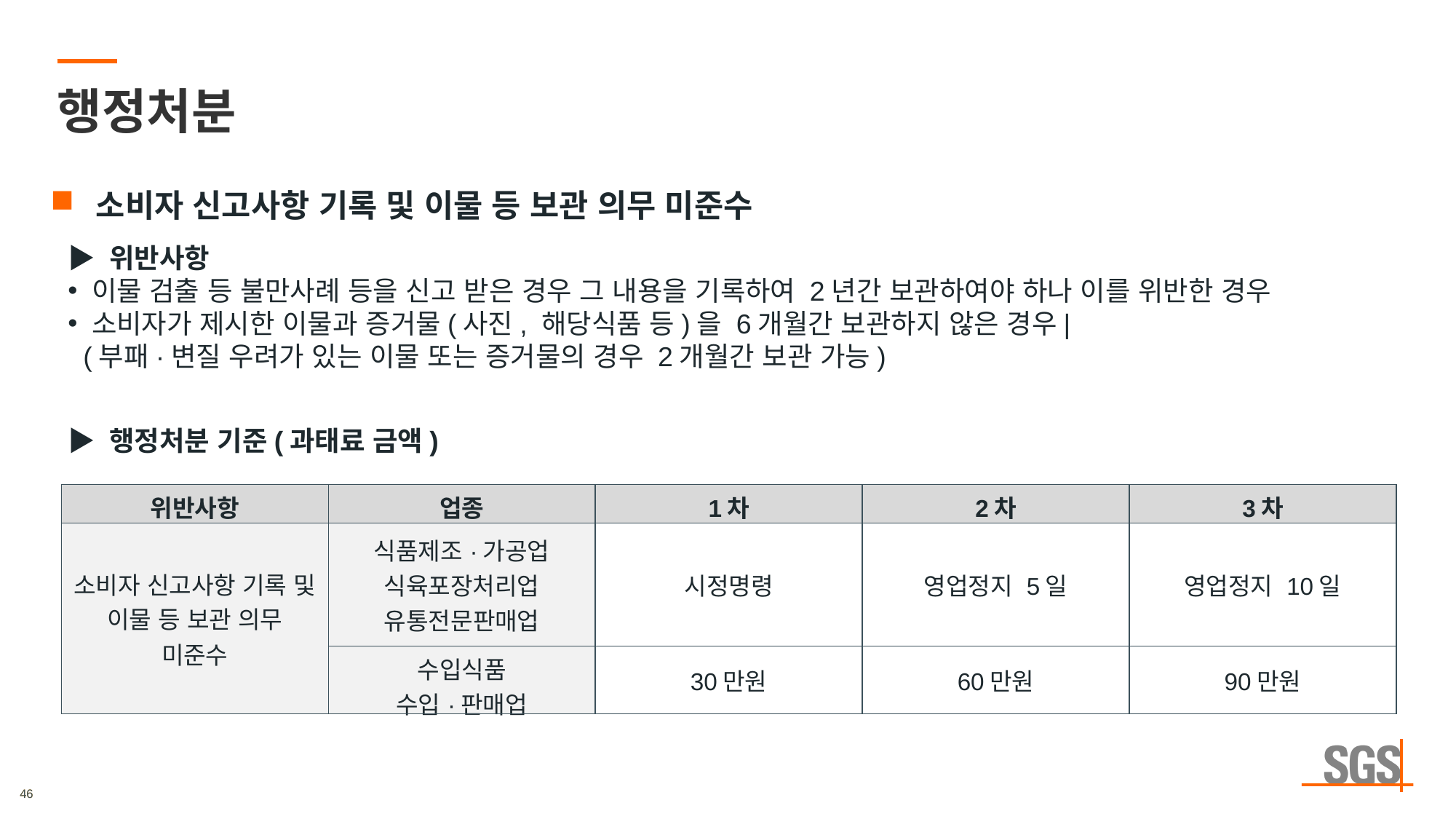

# 행정처분

소비자 신고사항 기록 및 이물 등 보관 의무 미준수

▶ 위반사항
 이물 검출 등 불만사례 등을 신고 받은 경우 그 내용을 기록하여 2년간 보관하여야 하나 이를 위반한 경우
 소비자가 제시한 이물과 증거물(사진, 해당식품 등)을 6개월간 보관하지 않은 경우|
  (부패·변질 우려가 있는 이물 또는 증거물의 경우 2개월간 보관 가능)
▶ 행정처분 기준(과태료 금액)
| 위반사항 | 업종 | 1차 | 2차 | 3차 |
| --- | --- | --- | --- | --- |
| 소비자 신고사항 기록 및 이물 등 보관 의무 미준수 | 식품제조·가공업 식육포장처리업 유통전문판매업 | 시정명령 | 영업정지 5일 | 영업정지 10일 |
|  | 수입식품 수입·판매업 | 30만원 | 60만원 | 90만원 |